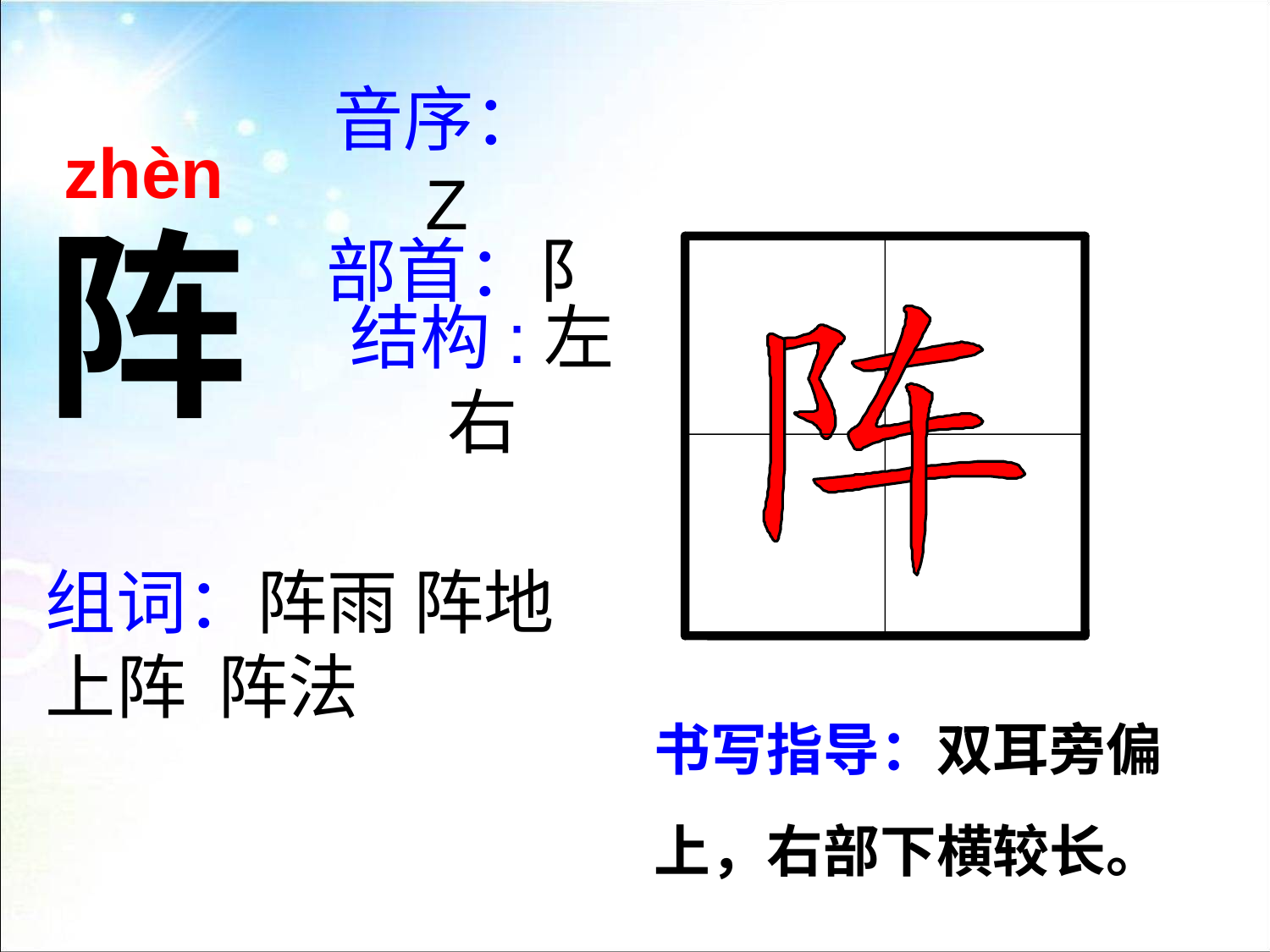

音序：Z
zhèn
阵
部首：阝

结构:左右

组词：阵雨 阵地上阵  阵法
书写指导：双耳旁偏上，右部下横较长。